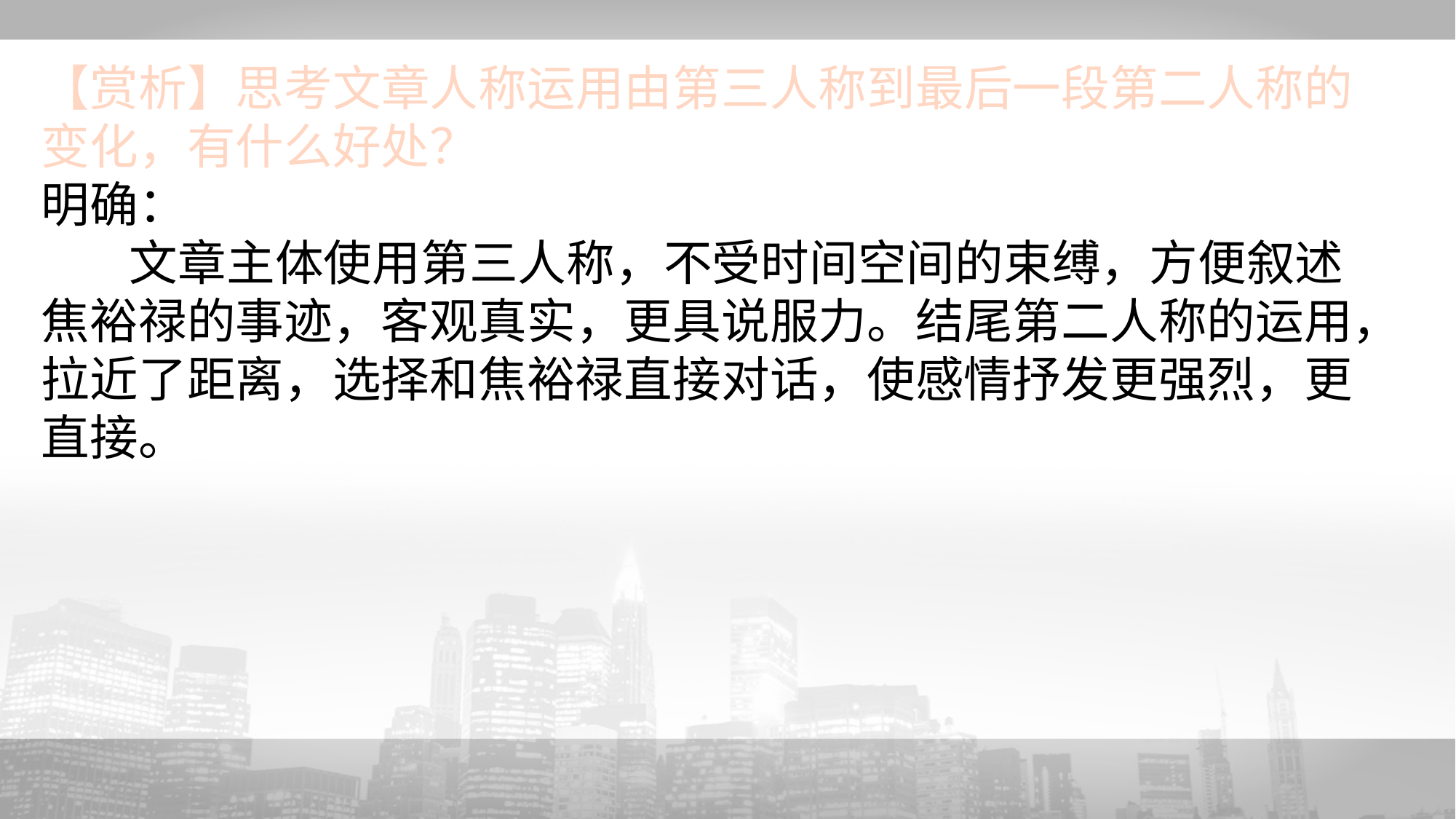

【赏析】思考文章人称运用由第三人称到最后一段第二人称的变化，有什么好处？
明确：
       文章主体使用第三人称，不受时间空间的束缚，方便叙述焦裕禄的事迹，客观真实，更具说服力。结尾第二人称的运用，拉近了距离，选择和焦裕禄直接对话，使感情抒发更强烈，更直接。